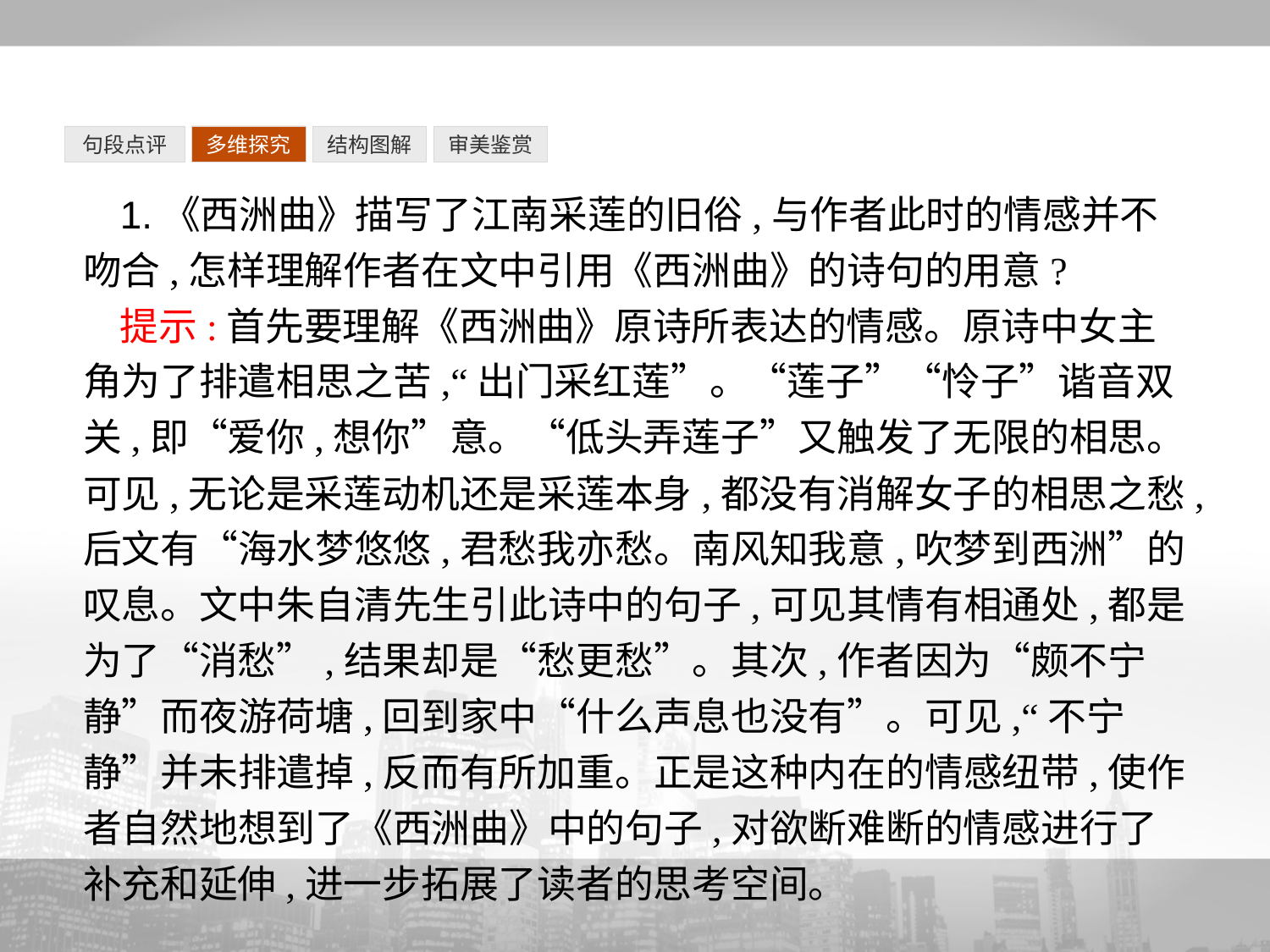

句段点评
多维探究
结构图解
审美鉴赏
1.《西洲曲》描写了江南采莲的旧俗,与作者此时的情感并不吻合,怎样理解作者在文中引用《西洲曲》的诗句的用意?
提示:首先要理解《西洲曲》原诗所表达的情感。原诗中女主角为了排遣相思之苦,“出门采红莲”。“莲子”“怜子”谐音双关,即“爱你,想你”意。“低头弄莲子”又触发了无限的相思。可见,无论是采莲动机还是采莲本身,都没有消解女子的相思之愁,后文有“海水梦悠悠,君愁我亦愁。南风知我意,吹梦到西洲”的叹息。文中朱自清先生引此诗中的句子,可见其情有相通处,都是为了“消愁”,结果却是“愁更愁”。其次,作者因为“颇不宁静”而夜游荷塘,回到家中“什么声息也没有”。可见,“不宁静”并未排遣掉,反而有所加重。正是这种内在的情感纽带,使作者自然地想到了《西洲曲》中的句子,对欲断难断的情感进行了补充和延伸,进一步拓展了读者的思考空间。